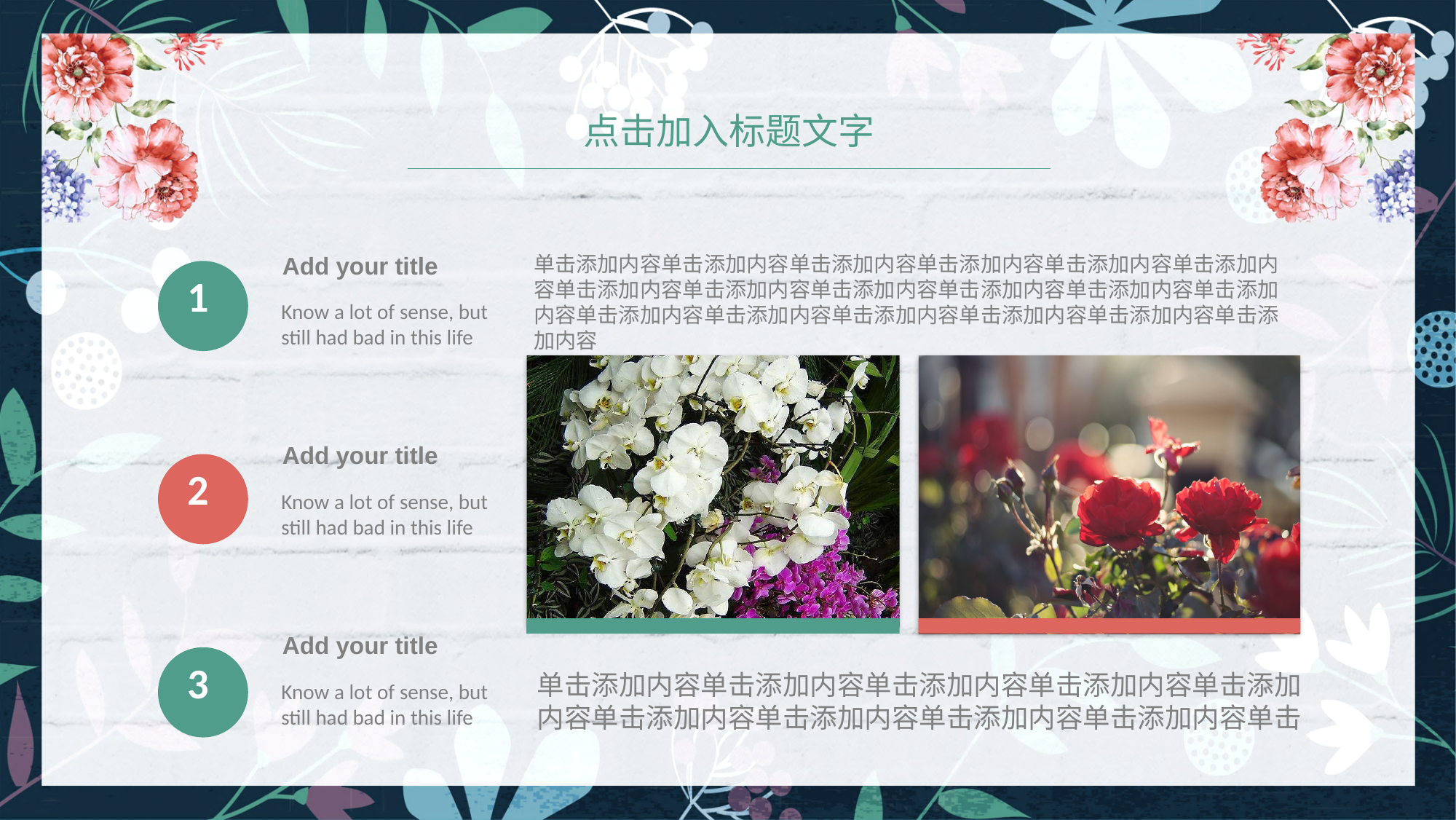

点击加入标题文字
Add your title
Know a lot of sense, but still had bad in this life
单击添加内容单击添加内容单击添加内容单击添加内容单击添加内容单击添加内容单击添加内容单击添加内容单击添加内容单击添加内容单击添加内容单击添加内容单击添加内容单击添加内容单击添加内容单击添加内容单击添加内容单击添加内容

单击添加内容单击添加内容单击添加内容单击添加内容单击添加内容单击添加内容单击添加内容单击添加内容单击添加内容单击

1
Add your title
Know a lot of sense, but still had bad in this life

2
Add your title
Know a lot of sense, but still had bad in this life

3